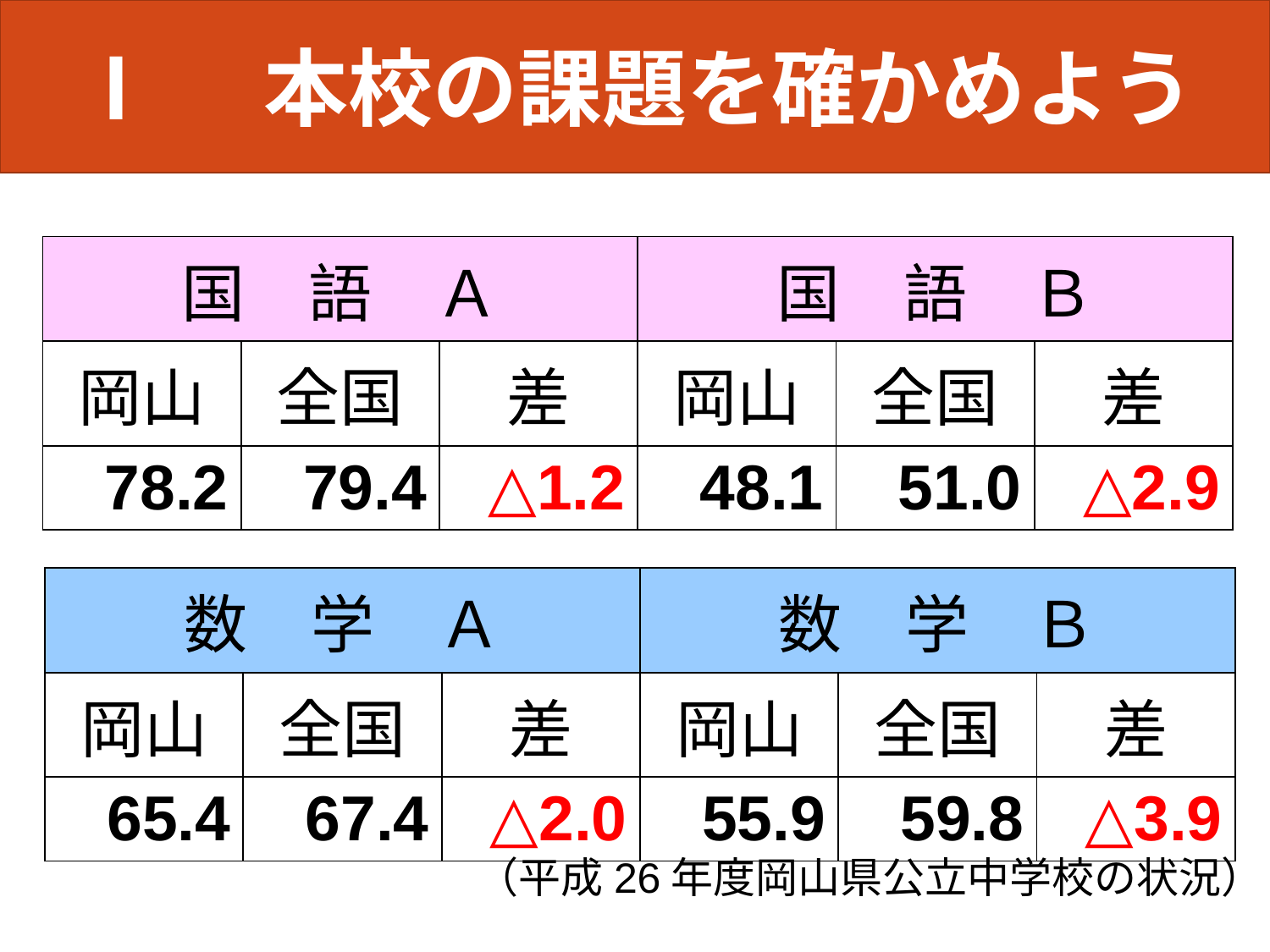

Ⅰ　本校の課題を確かめよう
| 国　語　Ａ |  |  | 国　語　Ｂ |  |  |
| --- | --- | --- | --- | --- | --- |
| 岡山 | 全国 | 差 | 岡山 | 全国 | 差 |
| 78.2 | 79.4 | △1.2 | 48.1 | 51.0 | △2.9 |
| 数　学　Ａ |  |  | 数　学　Ｂ |  |  |
| --- | --- | --- | --- | --- | --- |
| 岡山 | 全国 | 差 | 岡山 | 全国 | 差 |
| 65.4 | 67.4 | △2.0 | 55.9 | 59.8 | △3.9 |
　（平成26年度岡山県公立中学校の状況）